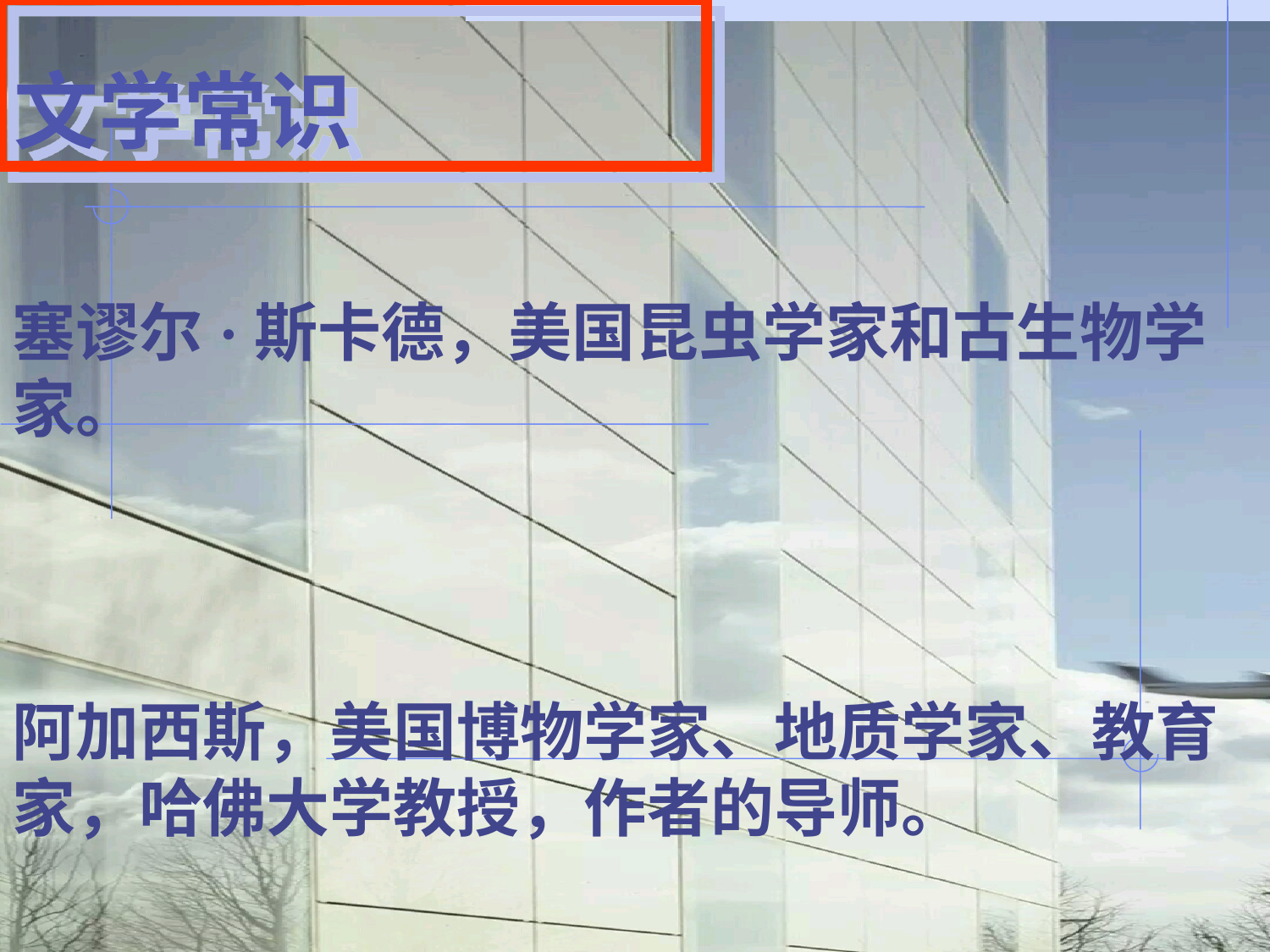

# 文学常识
塞谬尔·斯卡德，美国昆虫学家和古生物学家。

阿加西斯，美国博物学家、地质学家、教育家，哈佛大学教授，作者的导师。